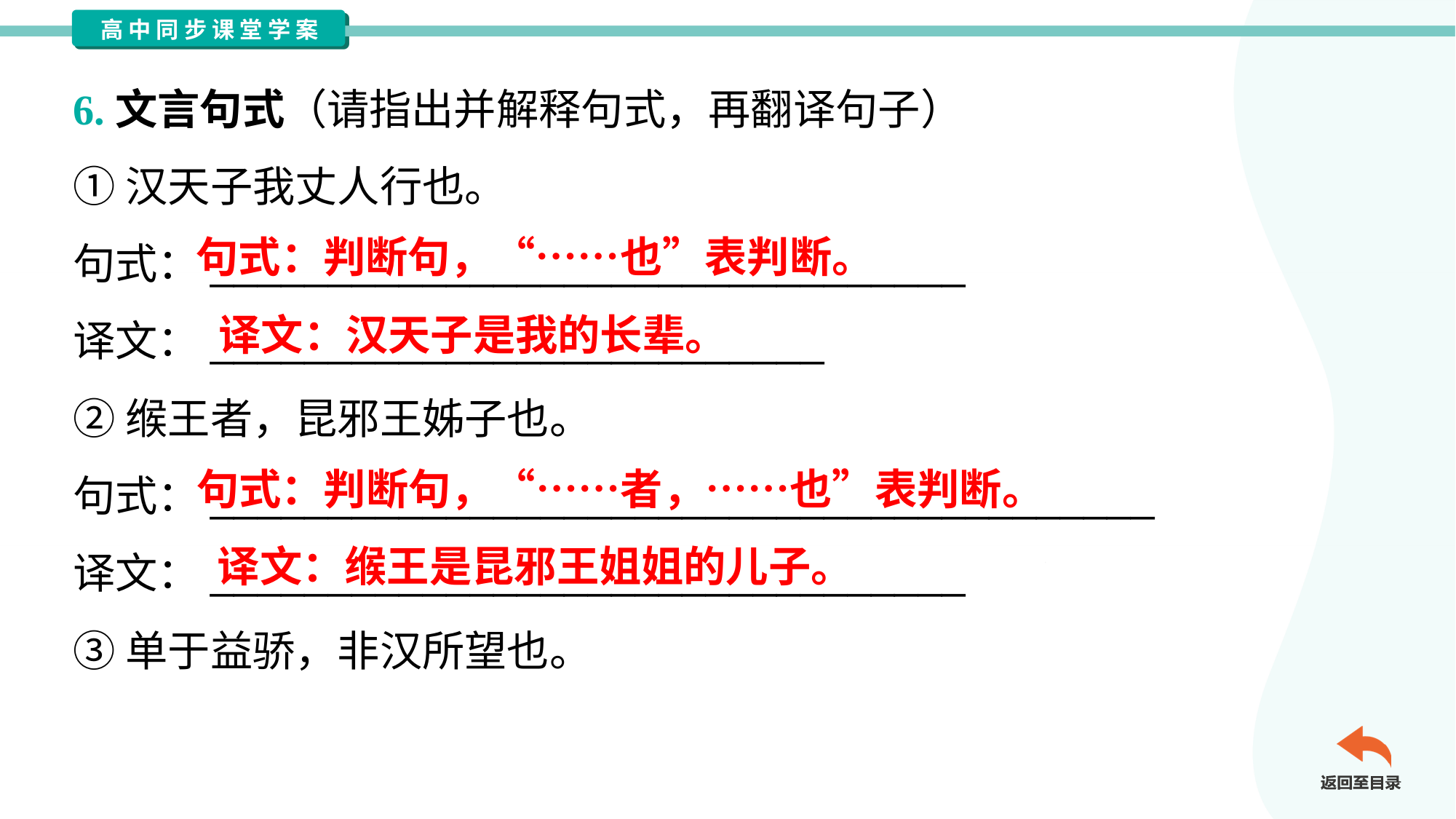

6.文言句式（请指出并解释句式，再翻译句子）
①汉天子我丈人行也。
句式：________________________________
译文：__________________________
②缑王者，昆邪王姊子也。
句式：________________________________________
译文：________________________________
③单于益骄，非汉所望也。

句式：判断句，“……也”表判断。
译文：汉天子是我的长辈。
句式：判断句，“……者，……也”表判断。
译文：缑王是昆邪王姐姐的儿子。